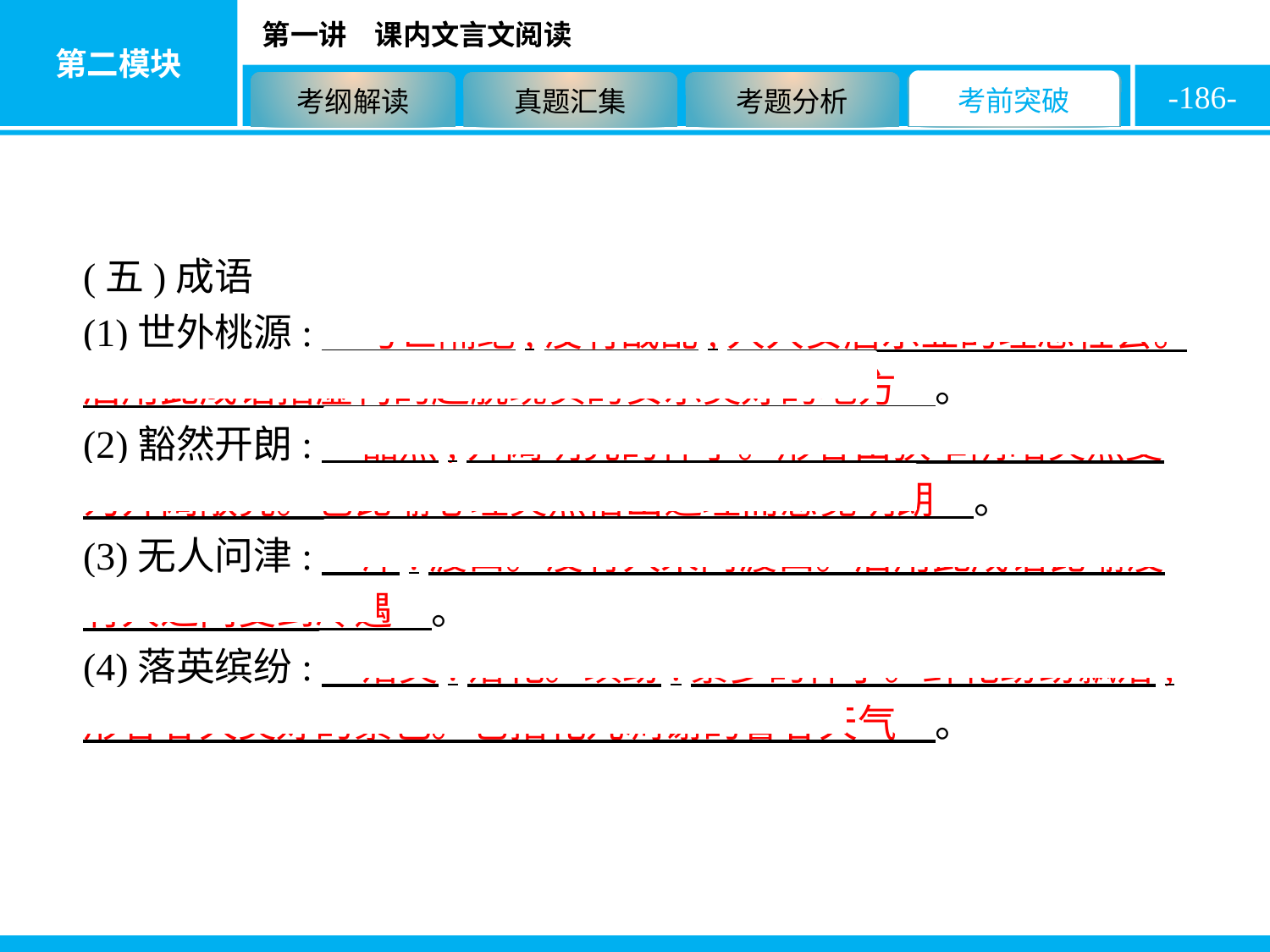

-186-
(五)成语
(1)世外桃源:　与世隔绝,没有战乱,人人安居乐业的理想社会。后用此成语指虚构的超脱现实的安乐美好的地方　。
(2)豁然开朗:　豁然,开阔明亮的样子。形容由狭窄阴暗突然变为开阔敞亮。也比喻心理突然悟出道理而感觉明朗　。
(3)无人问津:　津:渡口。没有人来问渡口。后用此成语比喻没有人过问受到冷遇　。
(4)落英缤纷:　落英:落花。缤纷:繁多的样子。鲜花纷纷飘落,形容春天美好的景色。也指花儿凋谢的暮春天气　。